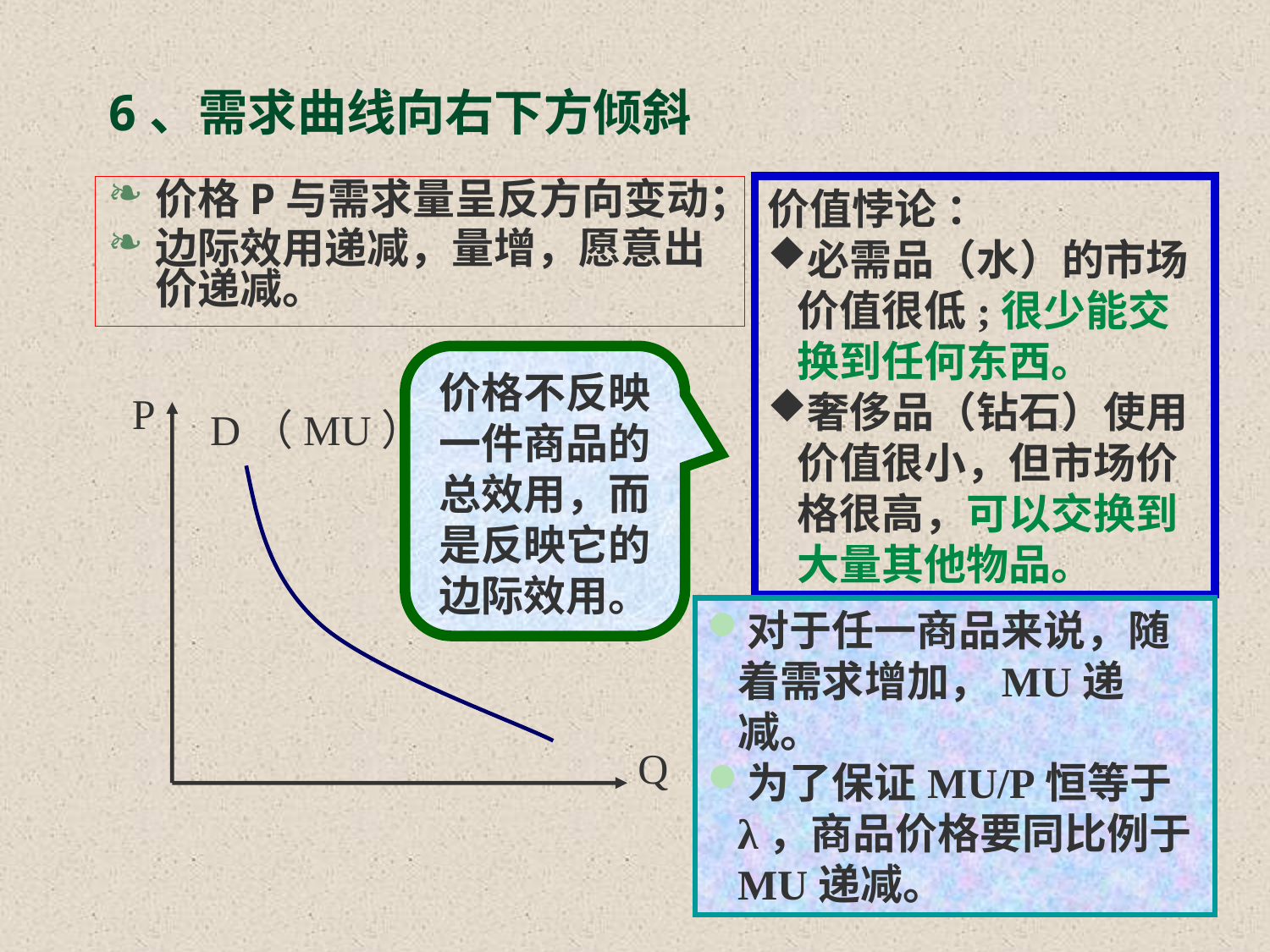

# 6、需求曲线向右下方倾斜
价格P与需求量呈反方向变动；
边际效用递减，量增，愿意出价递减。
价值悖论 ：
必需品（水）的市场价值很低;很少能交换到任何东西。
奢侈品（钻石）使用价值很小，但市场价格很高，可以交换到大量其他物品。
价格不反映一件商品的总效用，而是反映它的边际效用。
P
D（MU）

对于任一商品来说，随着需求增加，MU递减。
为了保证MU/P恒等于λ，商品价格要同比例于MU递减。
Q